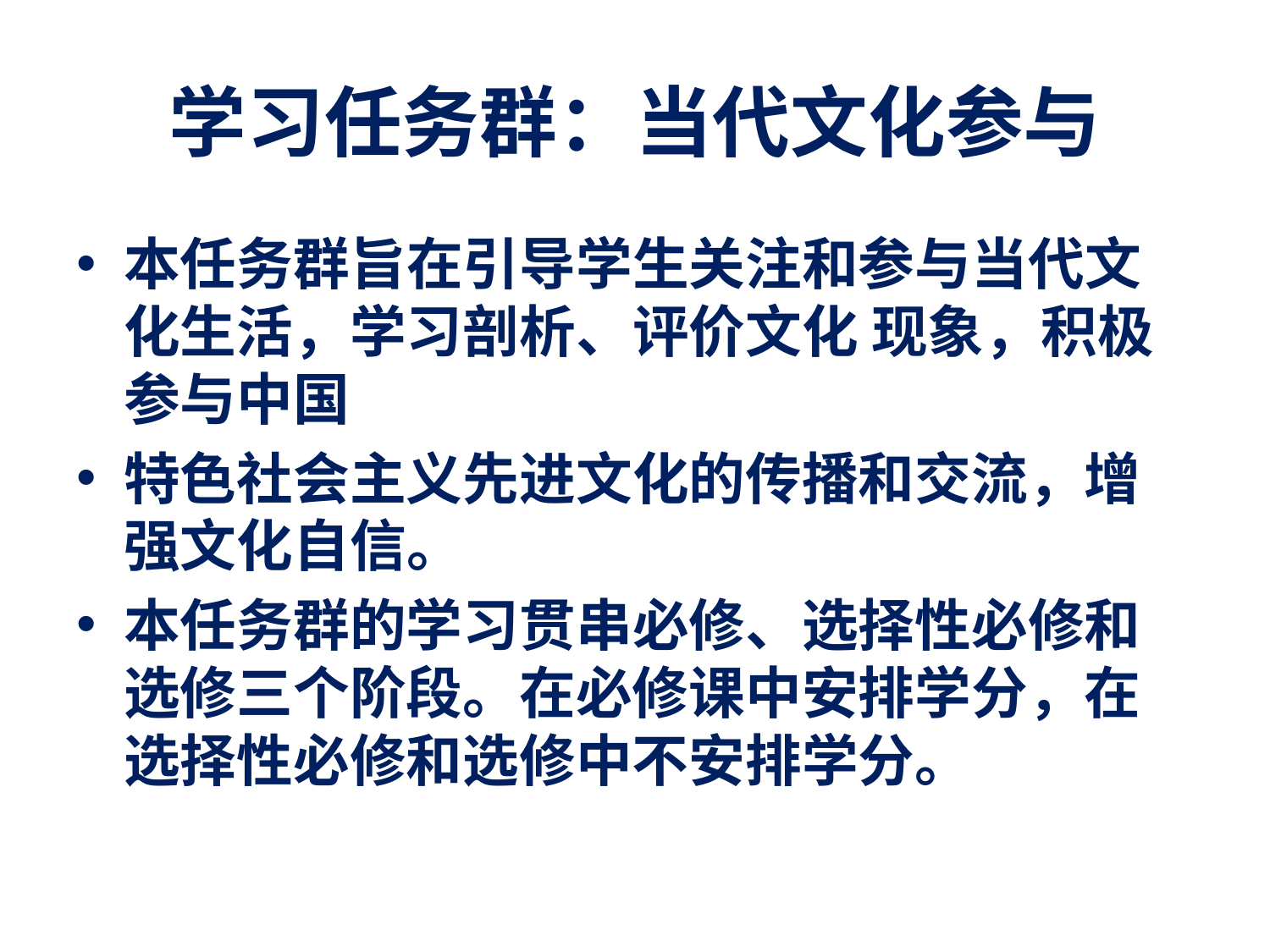

# 学习任务群：当代文化参与
本任务群旨在引导学生关注和参与当代文化生活，学习剖析、评价文化 现象，积极参与中国
特色社会主义先进文化的传播和交流，增强文化自信。
本任务群的学习贯串必修、选择性必修和选修三个阶段。在必修课中安排学分，在选择性必修和选修中不安排学分。